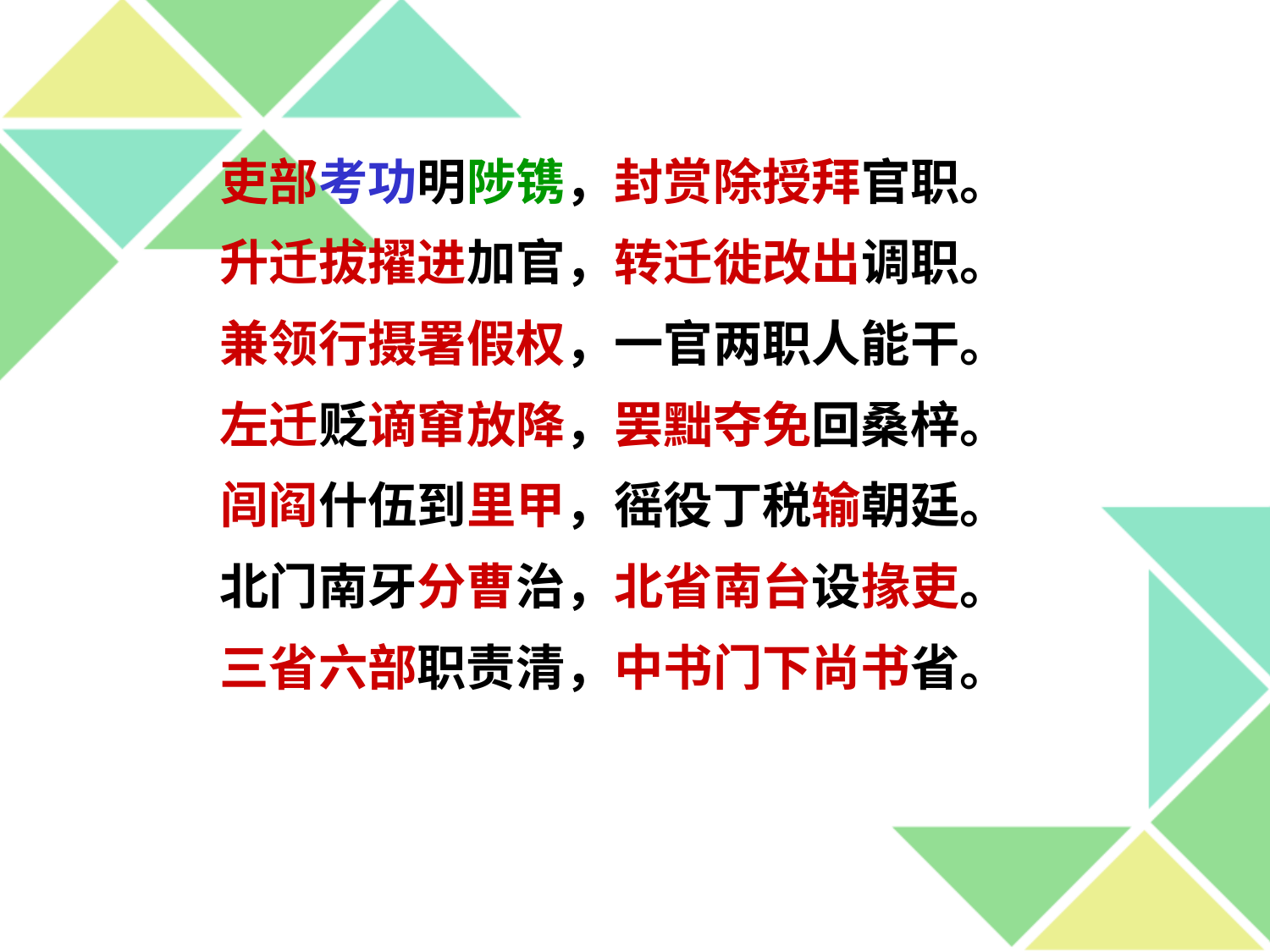

吏部考功明陟镌，封赏除授拜官职。
升迁拔擢进加官，转迁徙改出调职。
兼领行摄署假权，一官两职人能干。
左迁贬谪窜放降，罢黜夺免回桑梓。
闾阎什伍到里甲，徭役丁税输朝廷。
北门南牙分曹治，北省南台设掾吏。
三省六部职责清，中书门下尚书省。